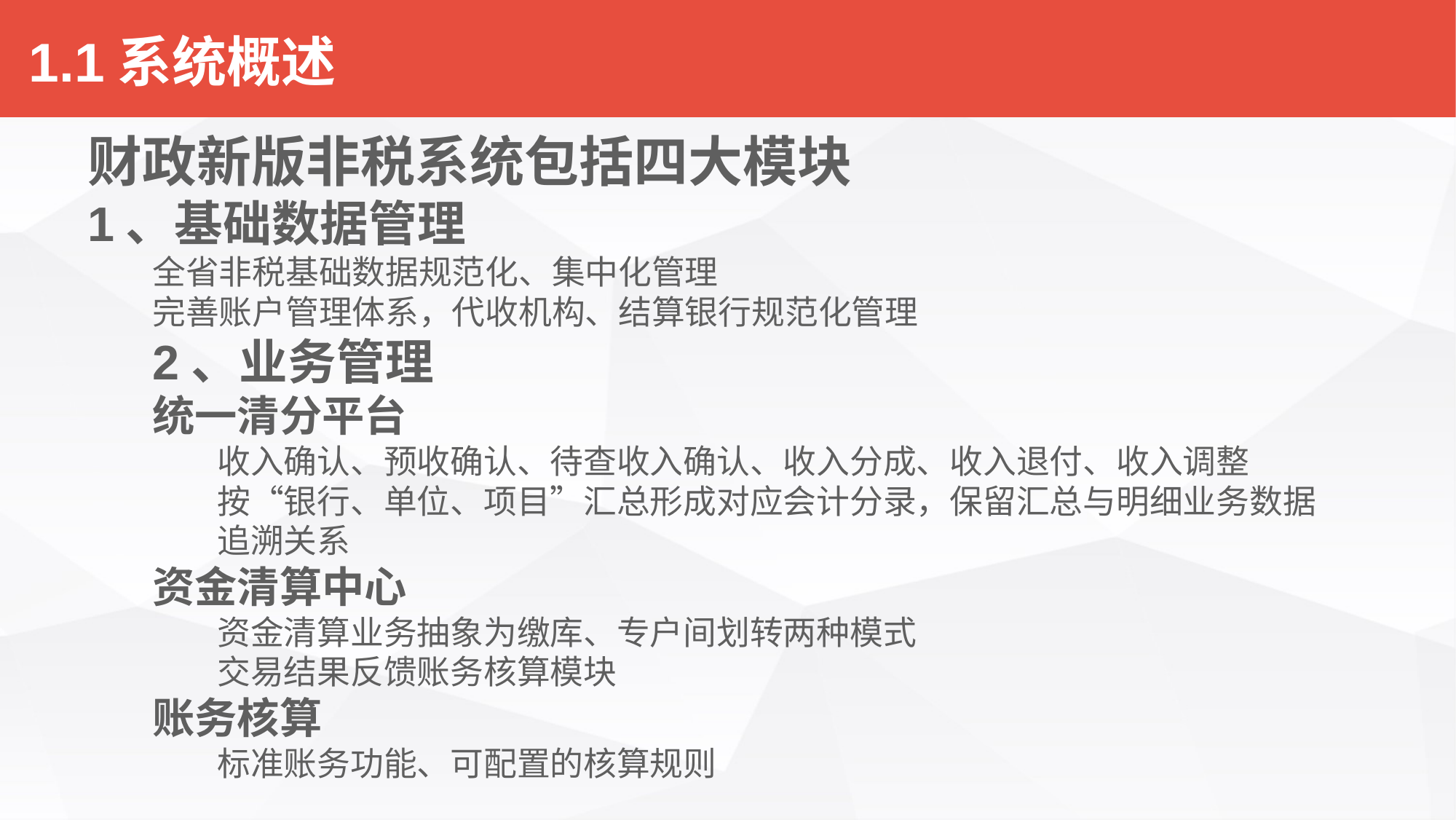

# 1.1系统概述
财政新版非税系统包括四大模块
1、基础数据管理
全省非税基础数据规范化、集中化管理
完善账户管理体系，代收机构、结算银行规范化管理
2、业务管理
统一清分平台
收入确认、预收确认、待查收入确认、收入分成、收入退付、收入调整
按“银行、单位、项目”汇总形成对应会计分录，保留汇总与明细业务数据追溯关系
资金清算中心
资金清算业务抽象为缴库、专户间划转两种模式
交易结果反馈账务核算模块
账务核算
标准账务功能、可配置的核算规则